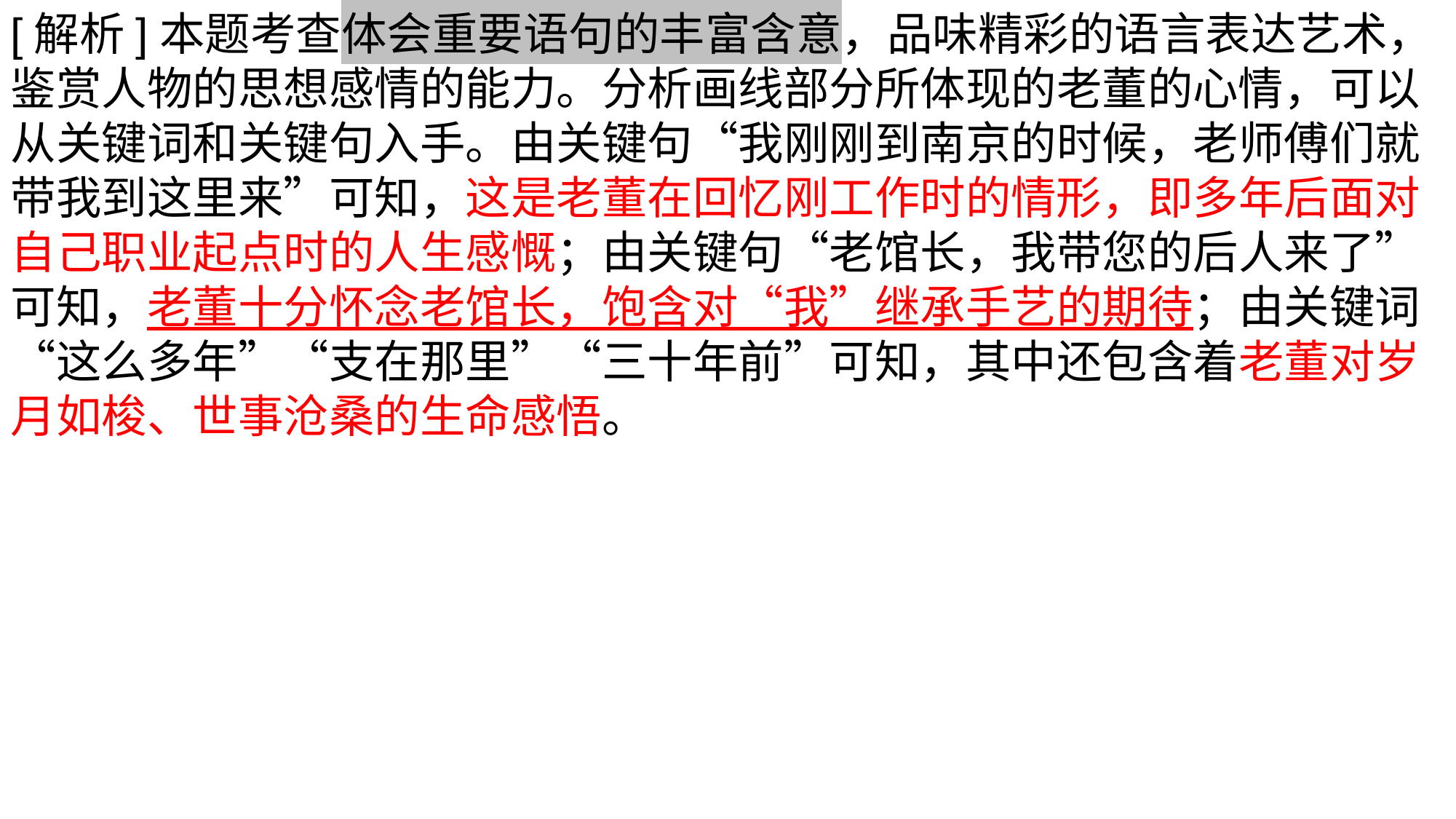

[解析]本题考查体会重要语句的丰富含意，品味精彩的语言表达艺术，鉴赏人物的思想感情的能力。分析画线部分所体现的老董的心情，可以从关键词和关键句入手。由关键句“我刚刚到南京的时候，老师傅们就带我到这里来”可知，这是老董在回忆刚工作时的情形，即多年后面对自己职业起点时的人生感慨；由关键句“老馆长，我带您的后人来了”可知，老董十分怀念老馆长，饱含对“我”继承手艺的期待；由关键词“这么多年”“支在那里”“三十年前”可知，其中还包含着老董对岁月如梭、世事沧桑的生命感悟。